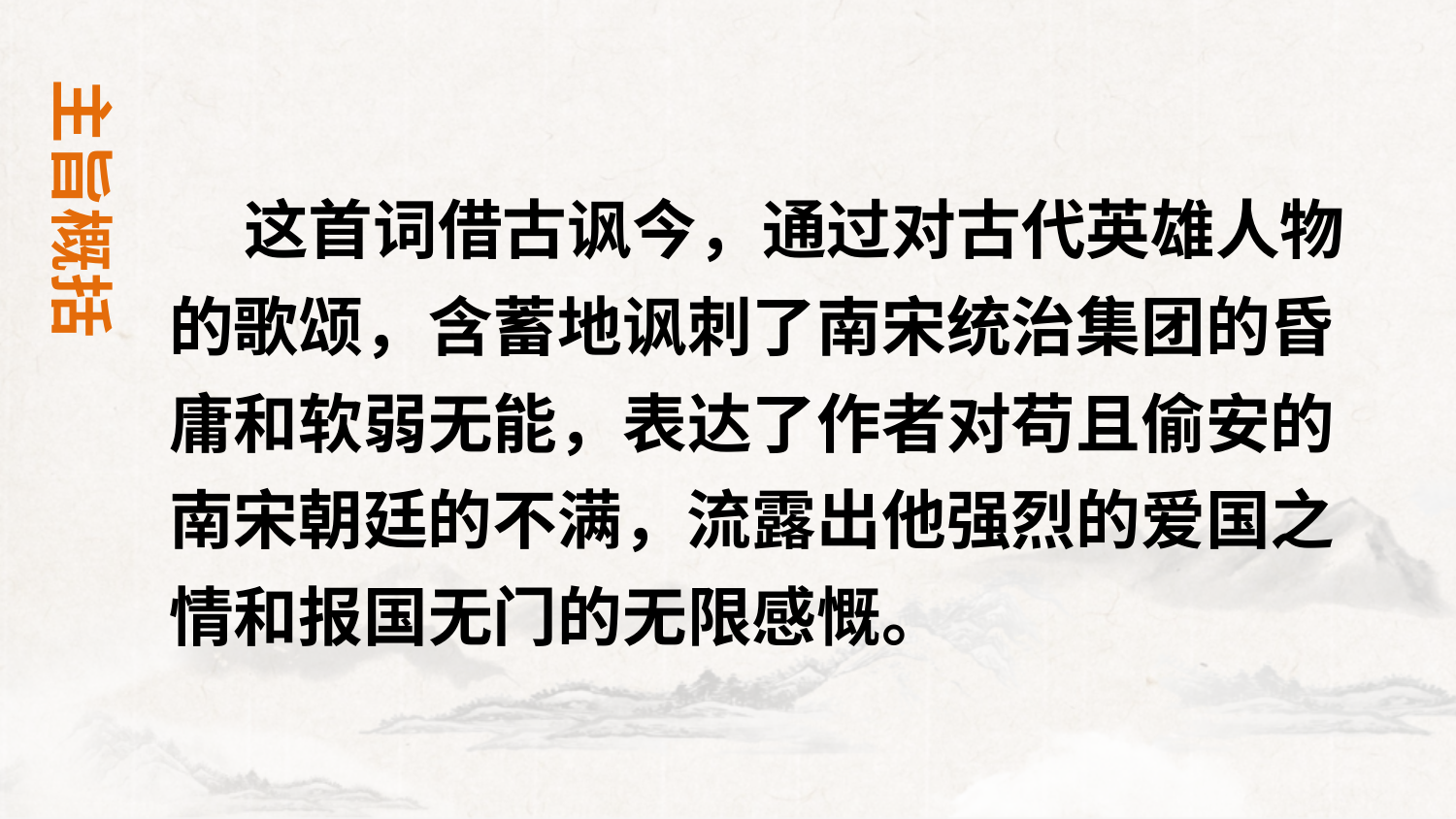

主旨概括
    这首词借古讽今，通过对古代英雄人物的歌颂，含蓄地讽刺了南宋统治集团的昏庸和软弱无能，表达了作者对苟且偷安的南宋朝廷的不满，流露出他强烈的爱国之情和报国无门的无限感慨。